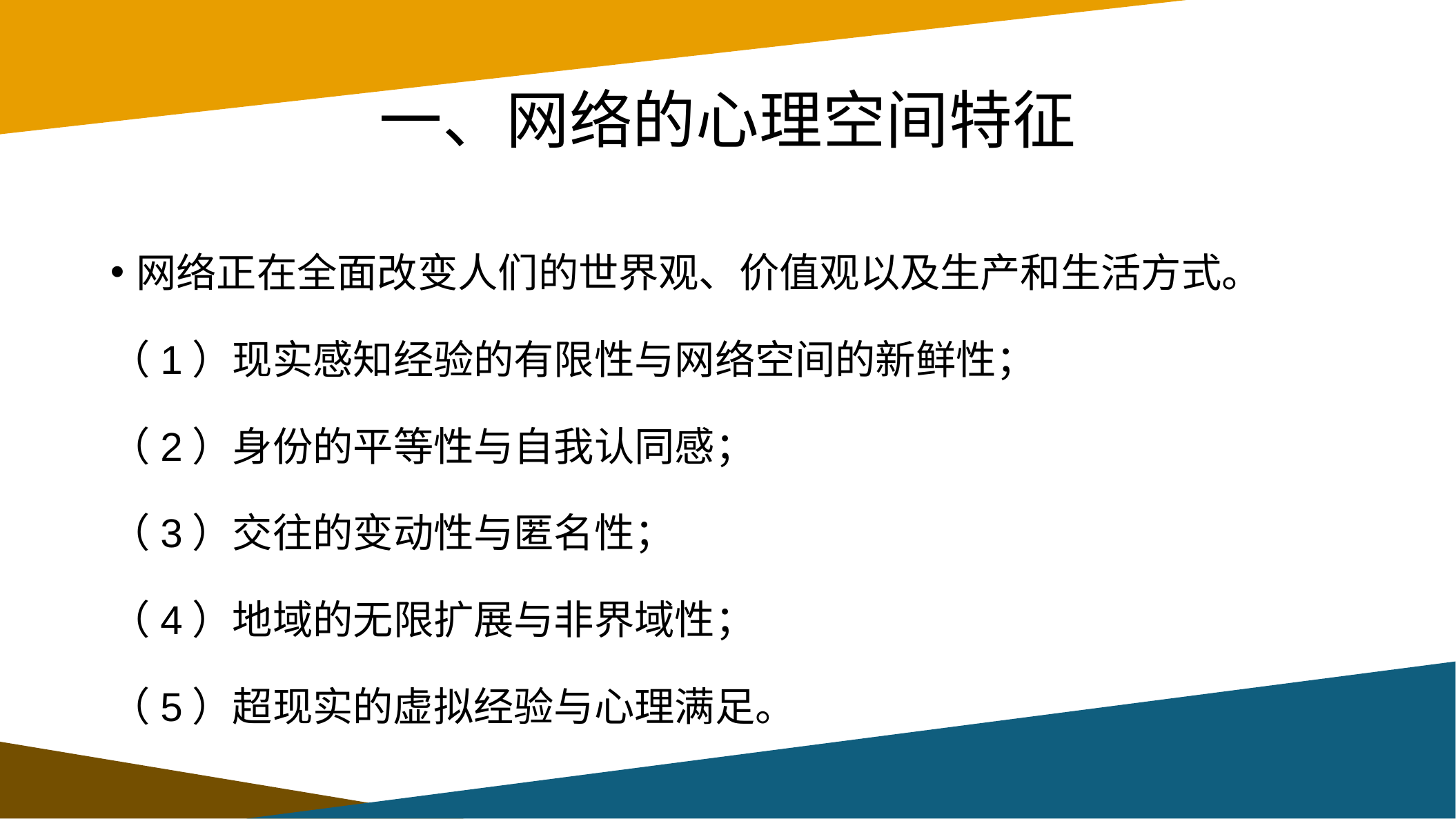

# 一、网络的心理空间特征
网络正在全面改变人们的世界观、价值观以及生产和生活方式。
（1）现实感知经验的有限性与网络空间的新鲜性；
（2）身份的平等性与自我认同感；
（3）交往的变动性与匿名性；
（4）地域的无限扩展与非界域性；
（5）超现实的虚拟经验与心理满足。